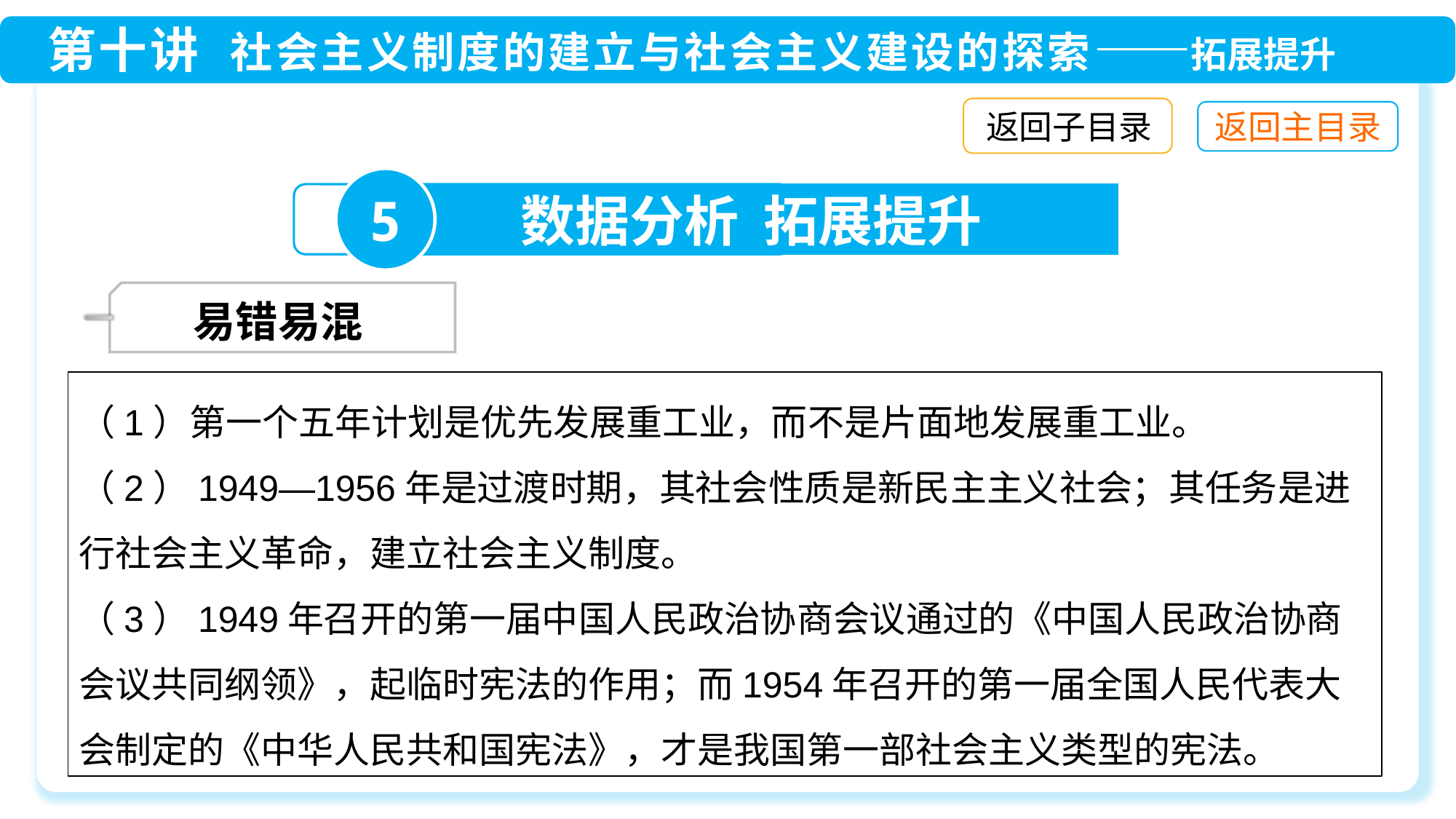

返回子目录
5

数据分析  拓展提升
 易错易混

（1）第一个五年计划是优先发展重工业，而不是片面地发展重工业。
（2）1949—1956年是过渡时期，其社会性质是新民主主义社会；其任务是进行社会主义革命，建立社会主义制度。
（3）1949年召开的第一届中国人民政治协商会议通过的《中国人民政治协商会议共同纲领》，起临时宪法的作用；而1954年召开的第一届全国人民代表大会制定的《中华人民共和国宪法》，才是我国第一部社会主义类型的宪法。